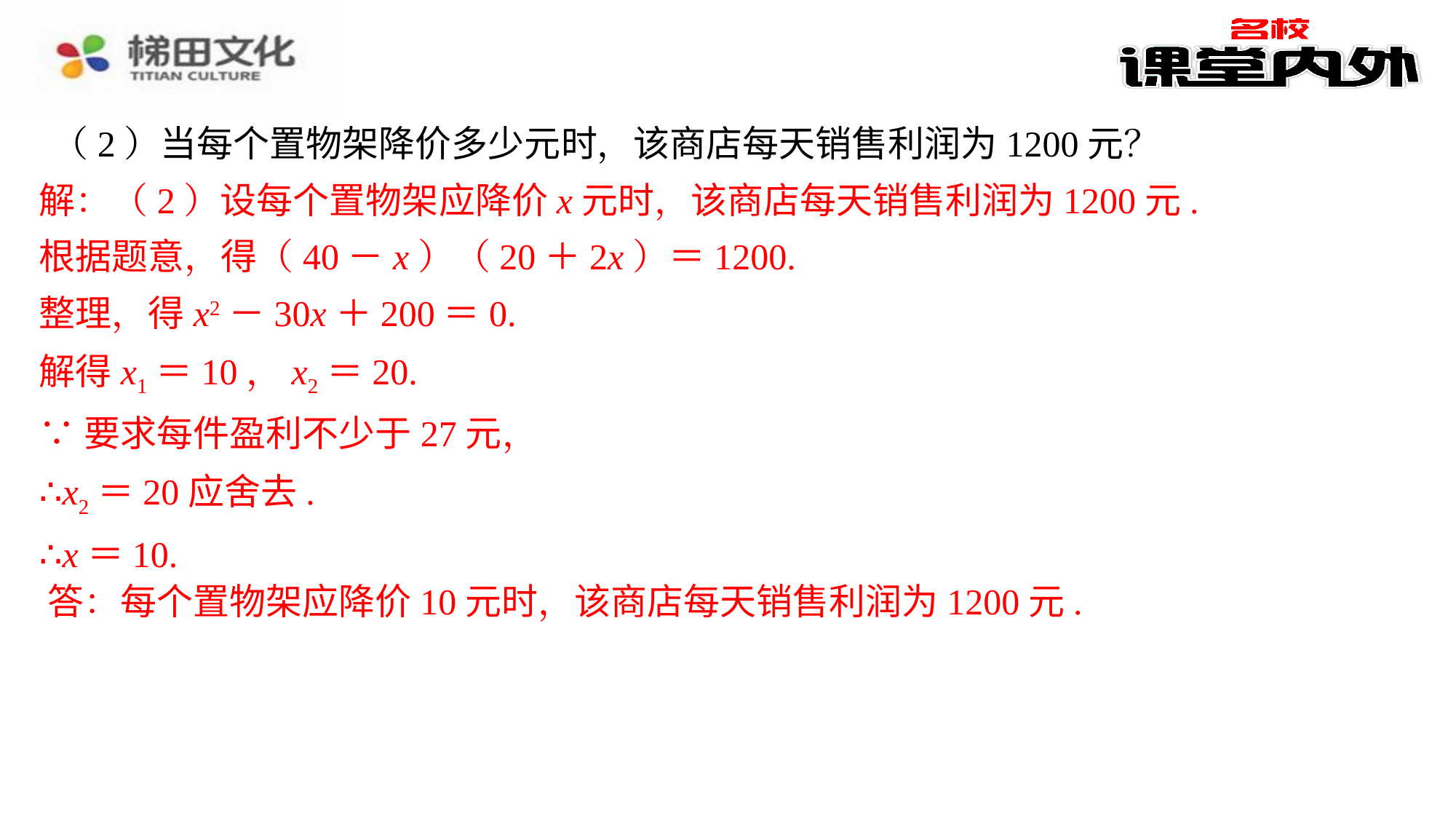

（2）当每个置物架降价多少元时，该商店每天销售利润为1200元？
解：（2）设每个置物架应降价x元时，该商店每天销售利润为1200元.
根据题意，得（40－x）（20＋2x）＝1200.
整理，得x2－30x＋200＝0.
解得x1＝10，x2＝20.
∵要求每件盈利不少于27元，
∴x2＝20应舍去.
∴x＝10.
答：每个置物架应降价10元时，该商店每天销售利润为1200元.